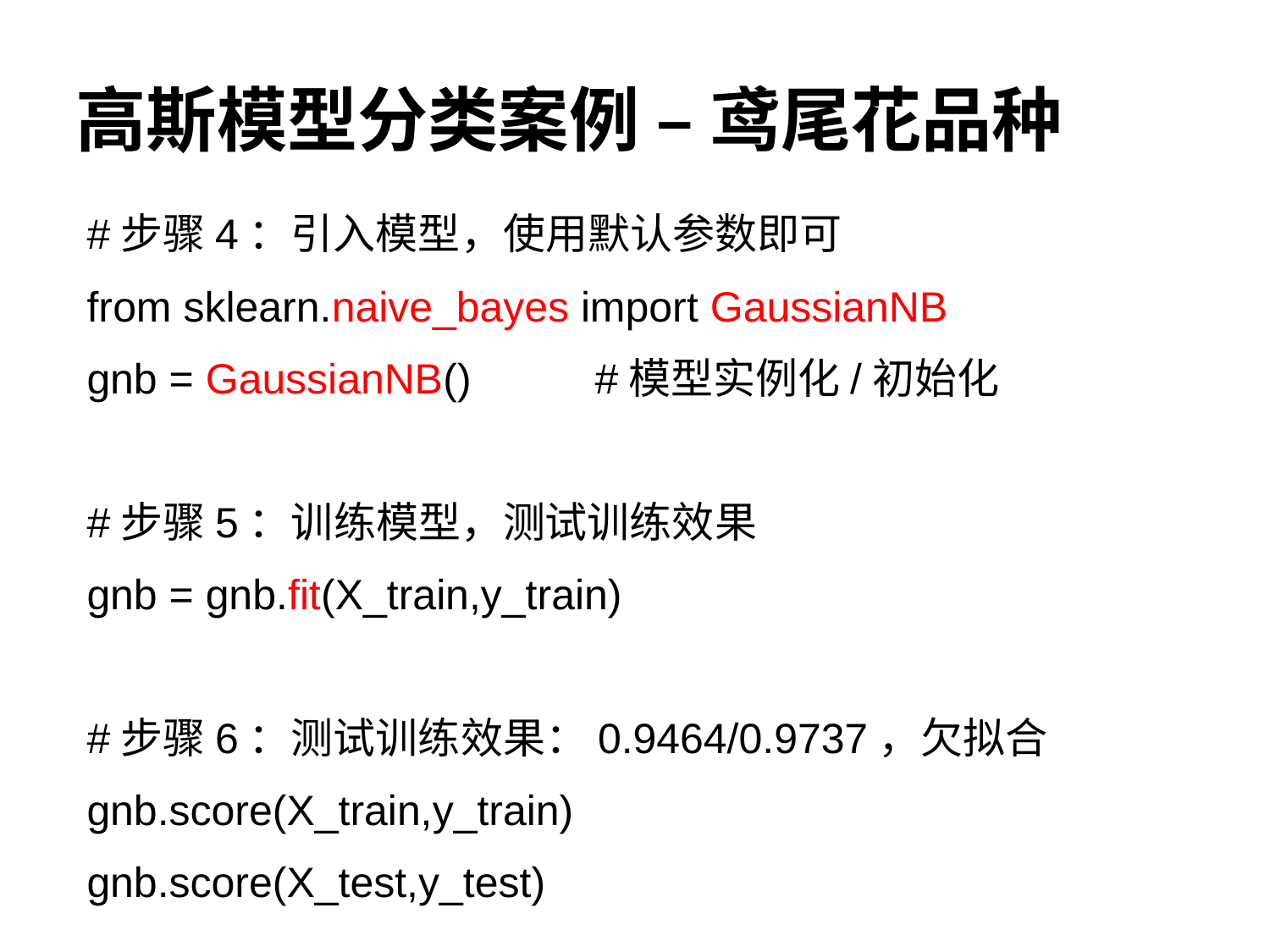

# 高斯模型分类案例 – 鸢尾花品种
#步骤4：引入模型，使用默认参数即可
from sklearn.naive_bayes import GaussianNB
gnb = GaussianNB()	#模型实例化/初始化

#步骤5：训练模型，测试训练效果
gnb = gnb.fit(X_train,y_train)

#步骤6：测试训练效果：0.9464/0.9737，欠拟合
gnb.score(X_train,y_train)
gnb.score(X_test,y_test)